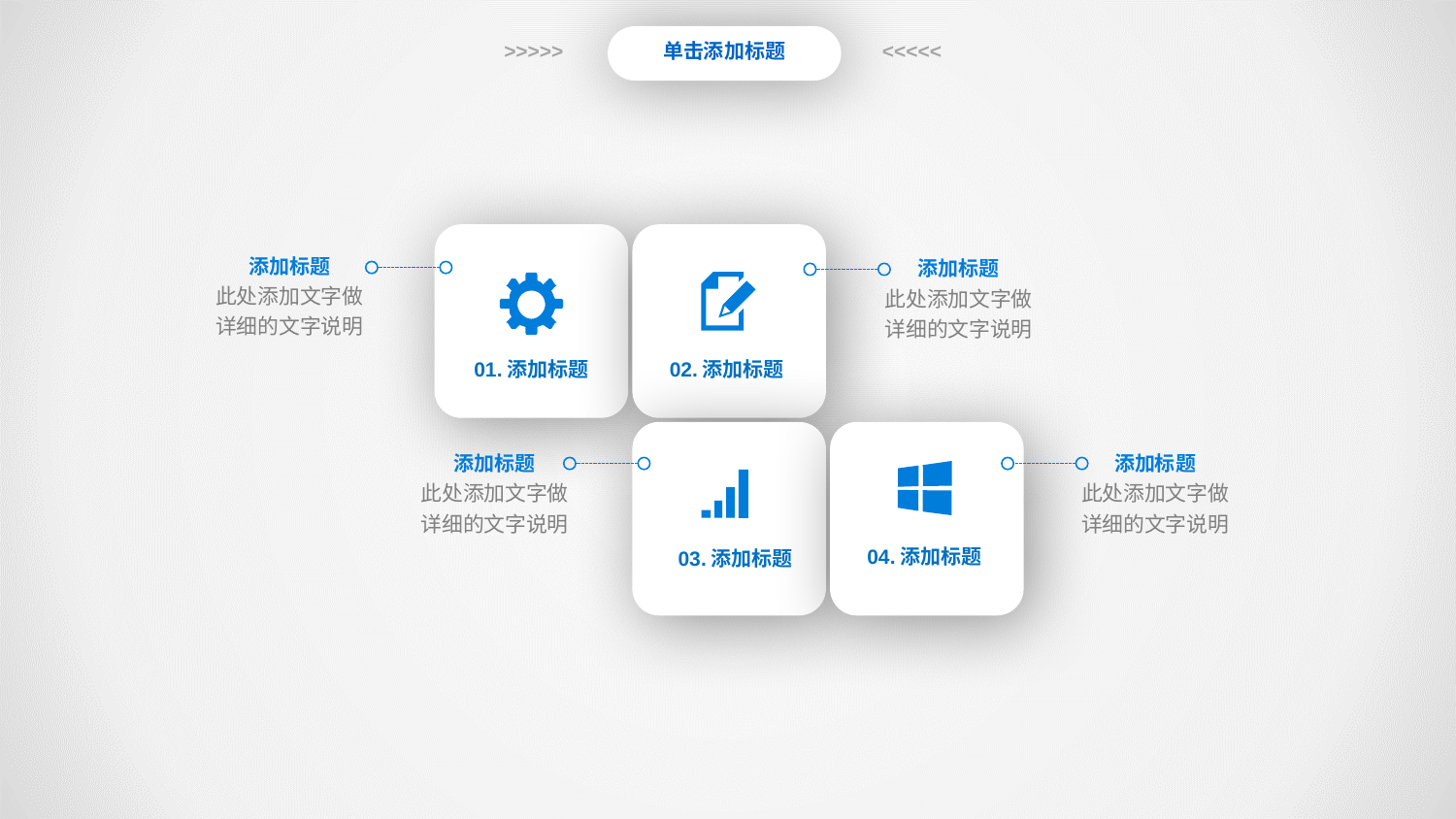

单击添加标题
>>>>>
<<<<<

添加标题
此处添加文字做
详细的文字说明
添加标题
此处添加文字做
详细的文字说明

01.添加标题
02.添加标题

添加标题
此处添加文字做
详细的文字说明
添加标题
此处添加文字做
详细的文字说明

04.添加标题
03.添加标题